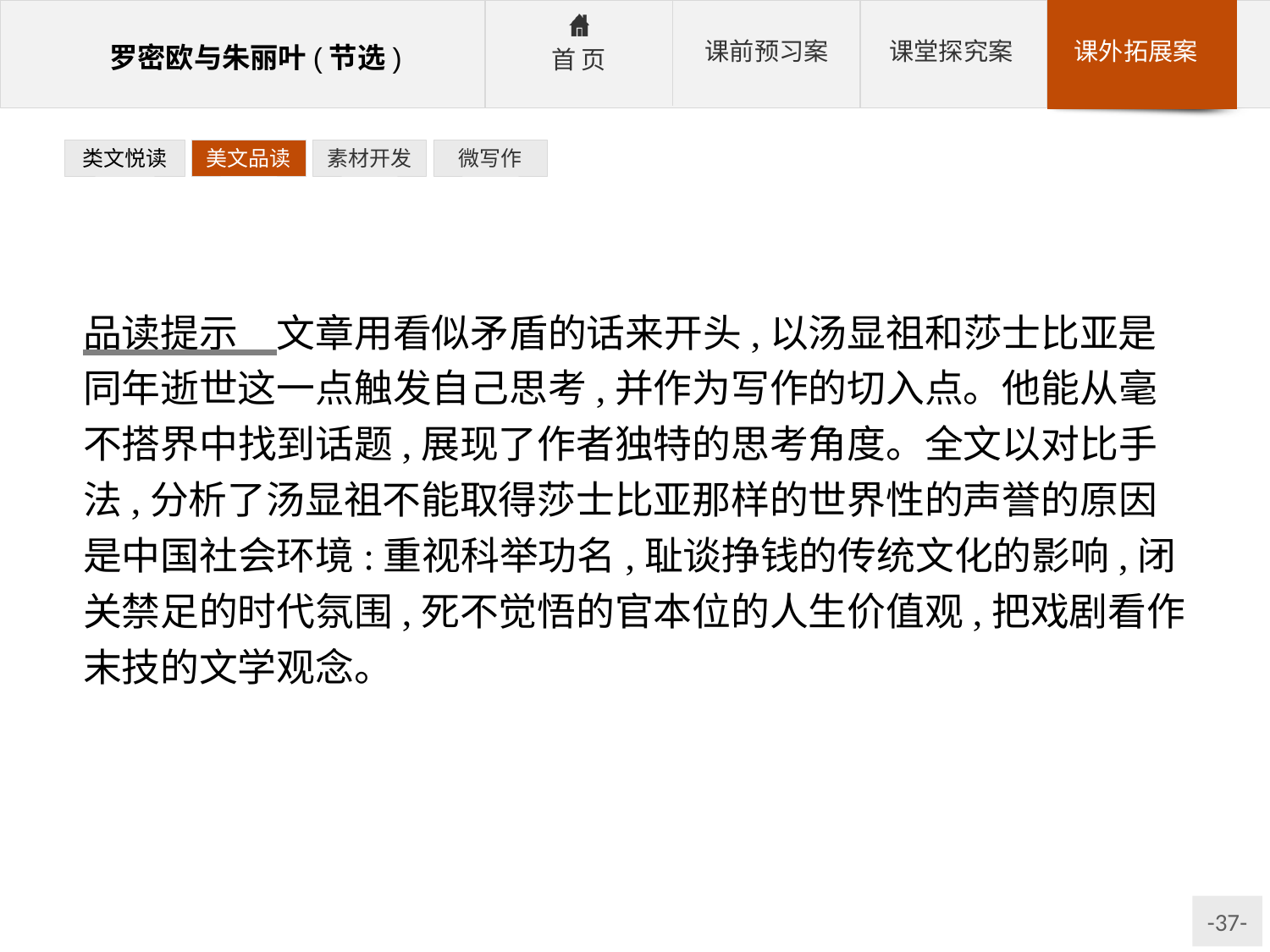

类文悦读
美文品读
素材开发
微写作
品读提示　文章用看似矛盾的话来开头,以汤显祖和莎士比亚是同年逝世这一点触发自己思考,并作为写作的切入点。他能从毫不搭界中找到话题,展现了作者独特的思考角度。全文以对比手法,分析了汤显祖不能取得莎士比亚那样的世界性的声誉的原因是中国社会环境:重视科举功名,耻谈挣钱的传统文化的影响,闭关禁足的时代氛围,死不觉悟的官本位的人生价值观,把戏剧看作末技的文学观念。